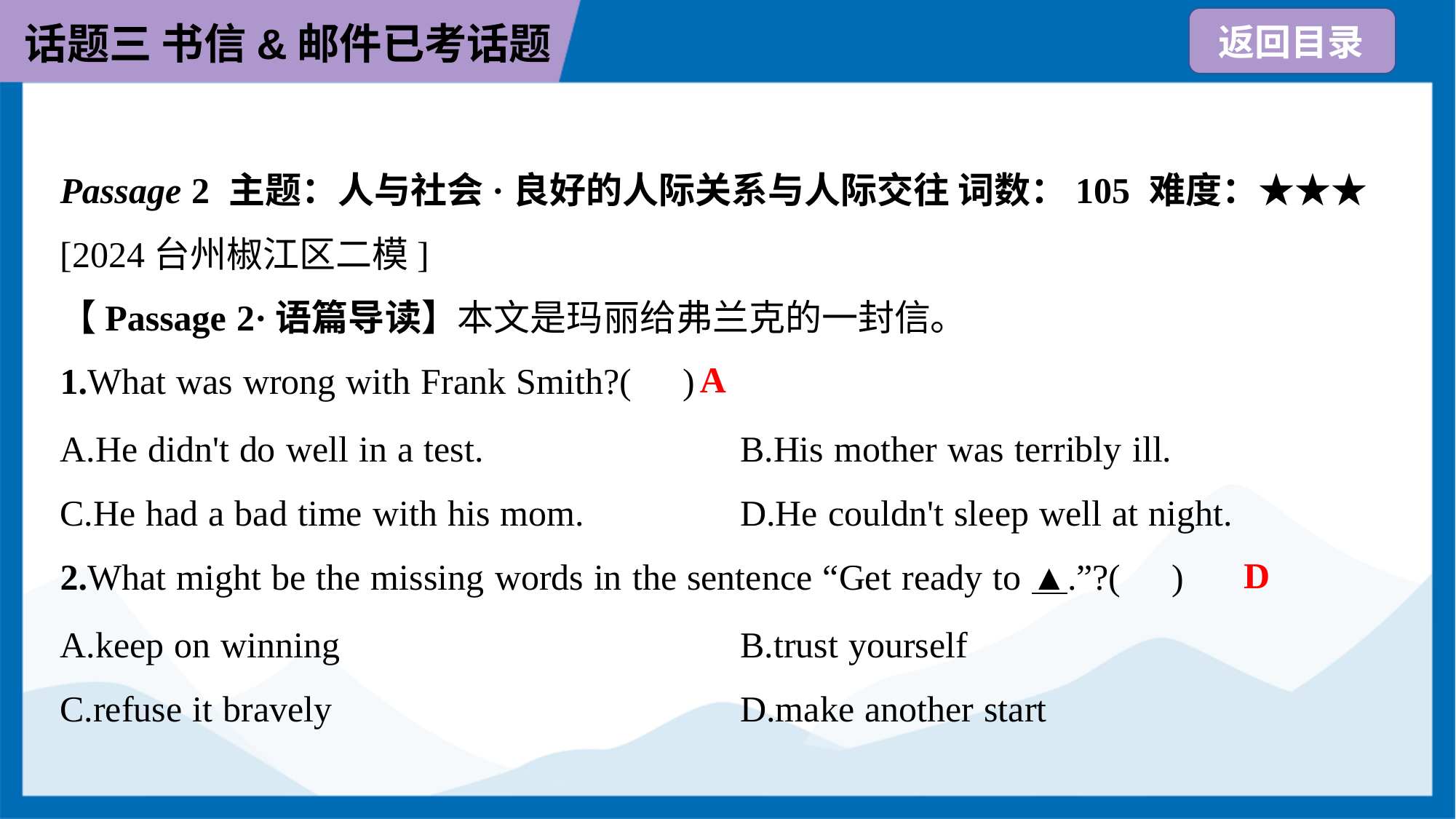

Passage 2 主题：人与社会·良好的人际关系与人际交往 词数：105 难度：★★★
[2024台州椒江区二模]
【Passage 2·语篇导读】本文是玛丽给弗兰克的一封信。
A
1.What was wrong with Frank Smith?(     )
A.He didn't do well in a test.	B.His mother was terribly ill.
C.He had a bad time with his mom.	D.He couldn't sleep well at night.
D
2.What might be the missing words in the sentence “Get ready to ▲.”?(     )
A.keep on winning	B.trust yourself
C.refuse it bravely	D.make another start